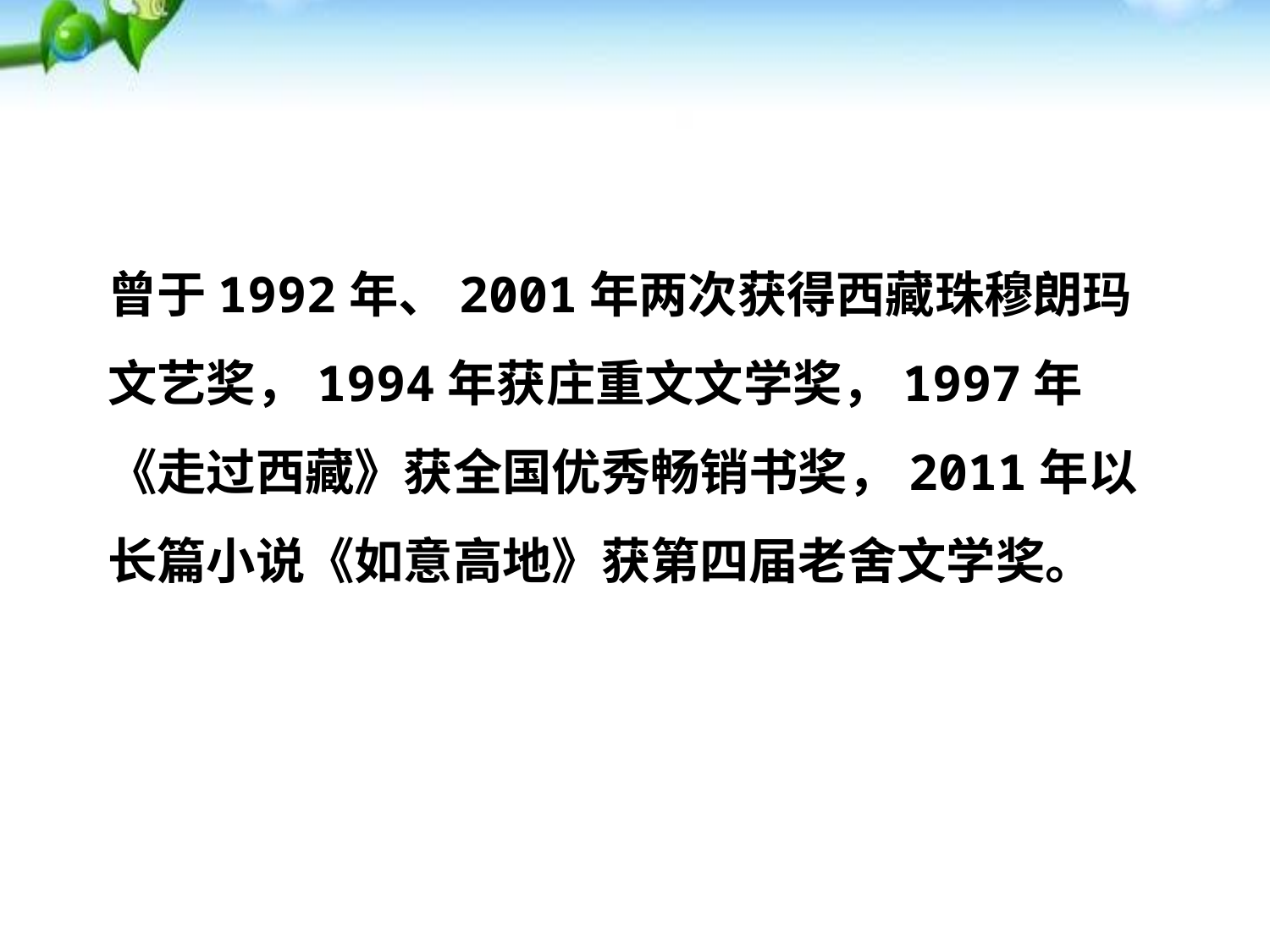

曾于1992年、2001年两次获得西藏珠穆朗玛文艺奖，1994年获庄重文文学奖，1997年《走过西藏》获全国优秀畅销书奖，2011年以长篇小说《如意高地》获第四届老舍文学奖。